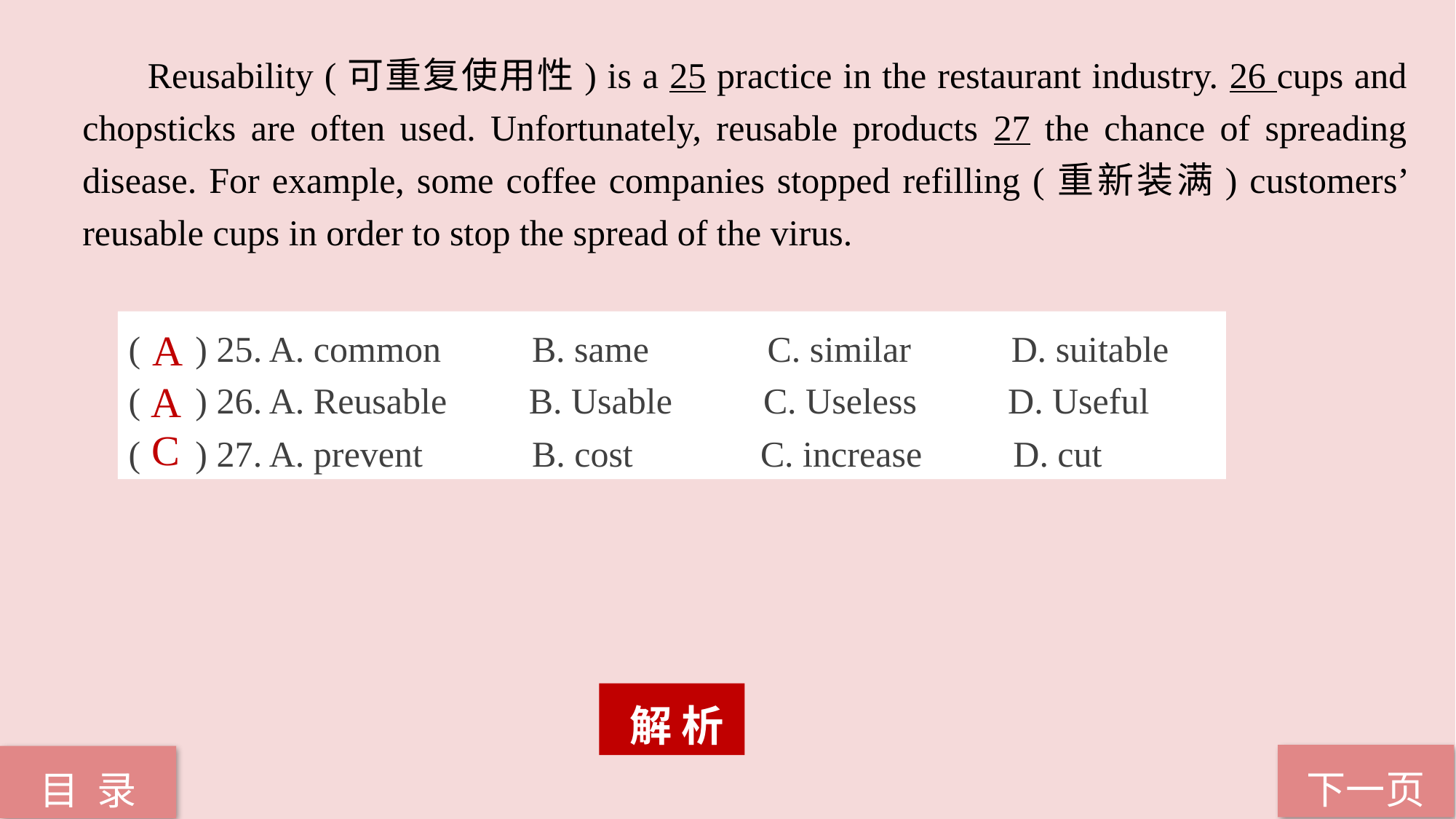

Reusability (可重复使用性) is a 25 practice in the restaurant industry. 26 cups and chopsticks are often used. Unfortunately, reusable products 27 the chance of spreading disease. For example, some coffee companies stopped refilling (重新装满) customers’ reusable cups in order to stop the spread of the virus.
(      ) 25. A. common          B. same             C. similar           D. suitable
(      ) 26. A. Reusable         B. Usable          C. Useless          D. Useful
(      ) 27. A. prevent            B. cost              C. increase          D. cut
A
A
C
 解 析